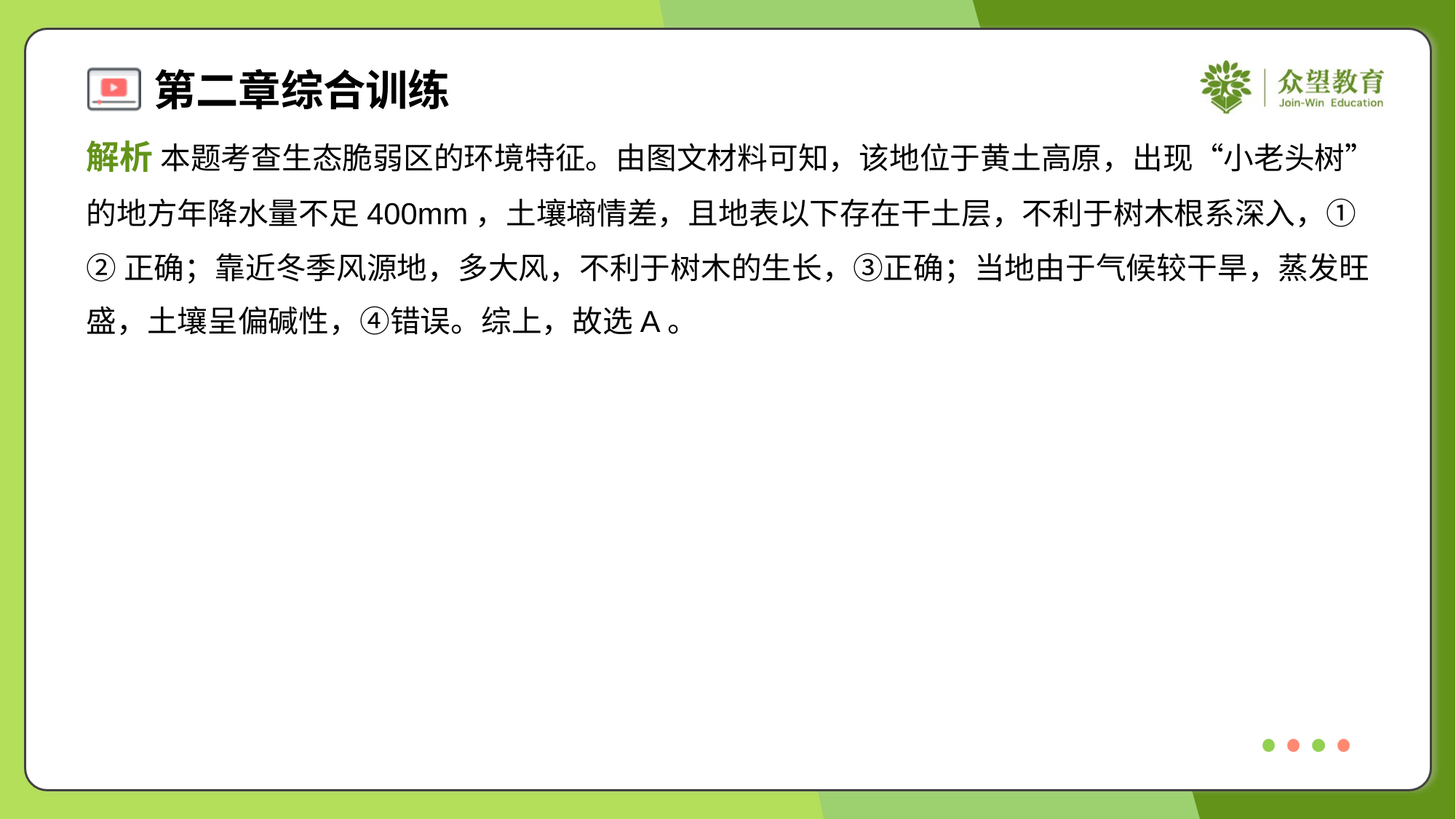

解析 本题考查生态脆弱区的环境特征。由图文材料可知，该地位于黄土高原，出现“小老头树”
的地方年降水量不足400mm，土壤墒情差，且地表以下存在干土层，不利于树木根系深入，①
②正确；靠近冬季风源地，多大风，不利于树木的生长，③正确；当地由于气候较干旱，蒸发旺
盛，土壤呈偏碱性，④错误。综上，故选A。